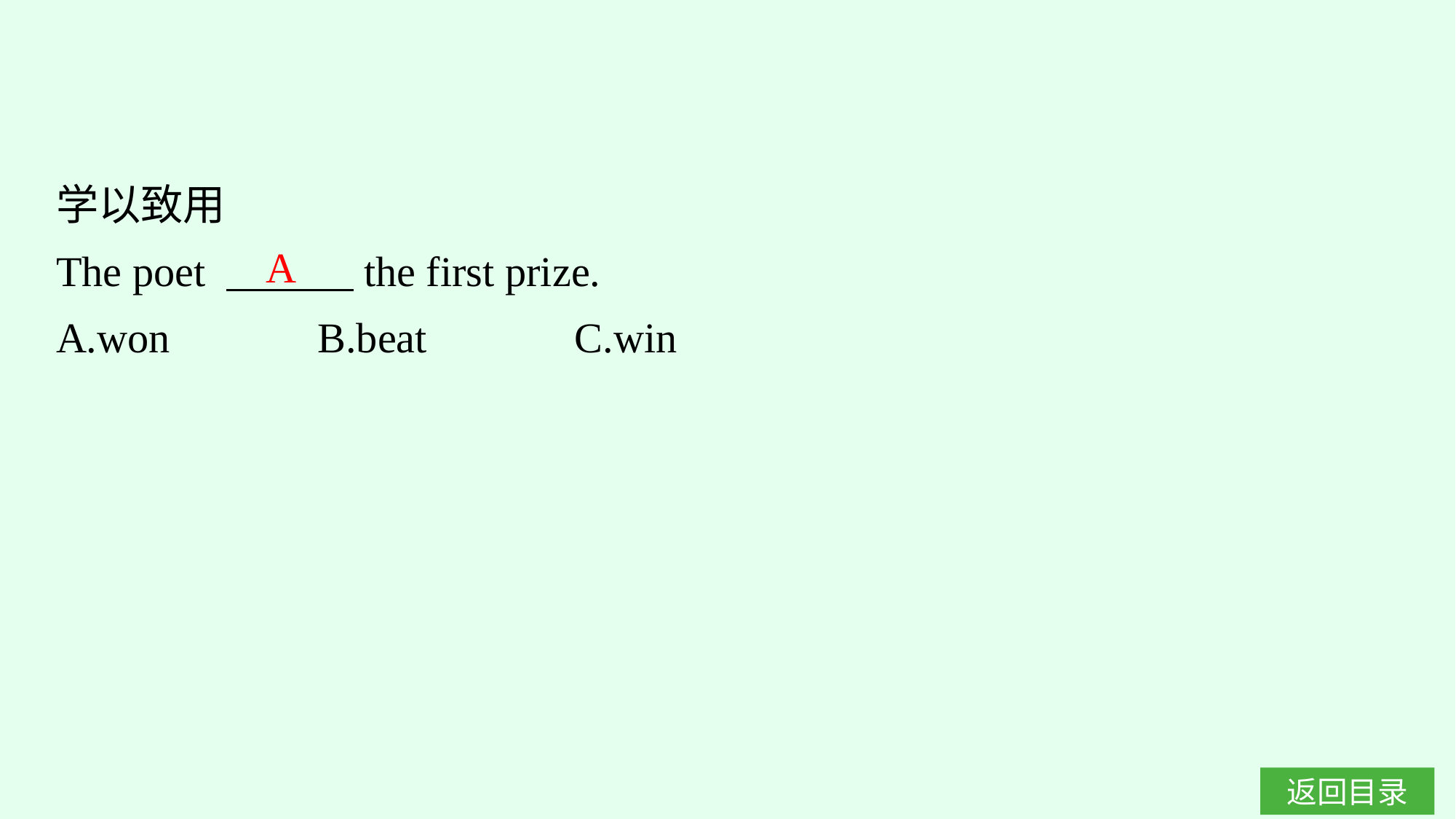

学以致用
The poet 　　　the first prize.
A.won　　　B.beat　　　C.win
A